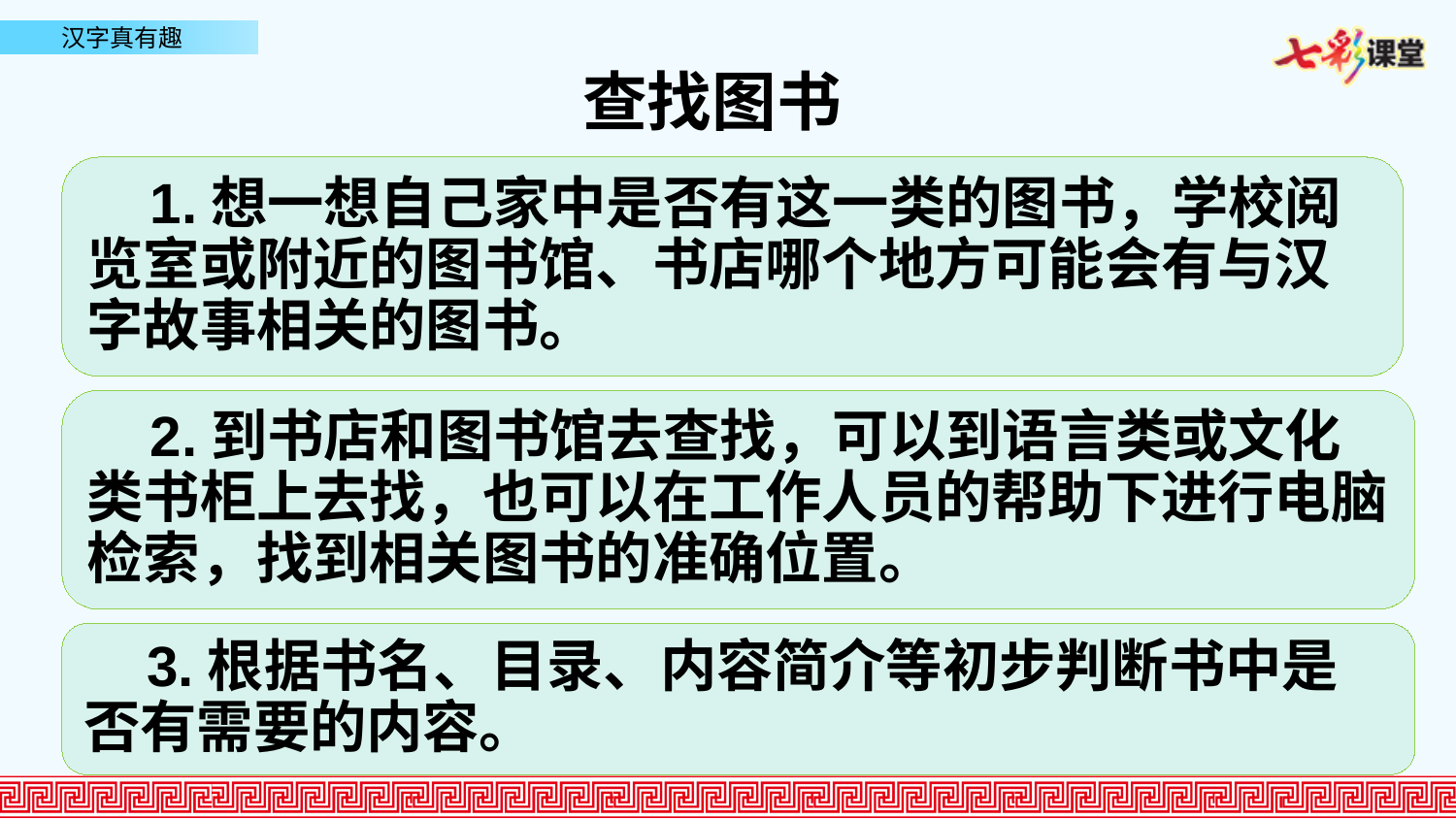

查找图书
    1.想一想自己家中是否有这一类的图书，学校阅览室或附近的图书馆、书店哪个地方可能会有与汉字故事相关的图书。
    2.到书店和图书馆去查找，可以到语言类或文化类书柜上去找，也可以在工作人员的帮助下进行电脑检索，找到相关图书的准确位置。
    3.根据书名、目录、内容简介等初步判断书中是否有需要的内容。